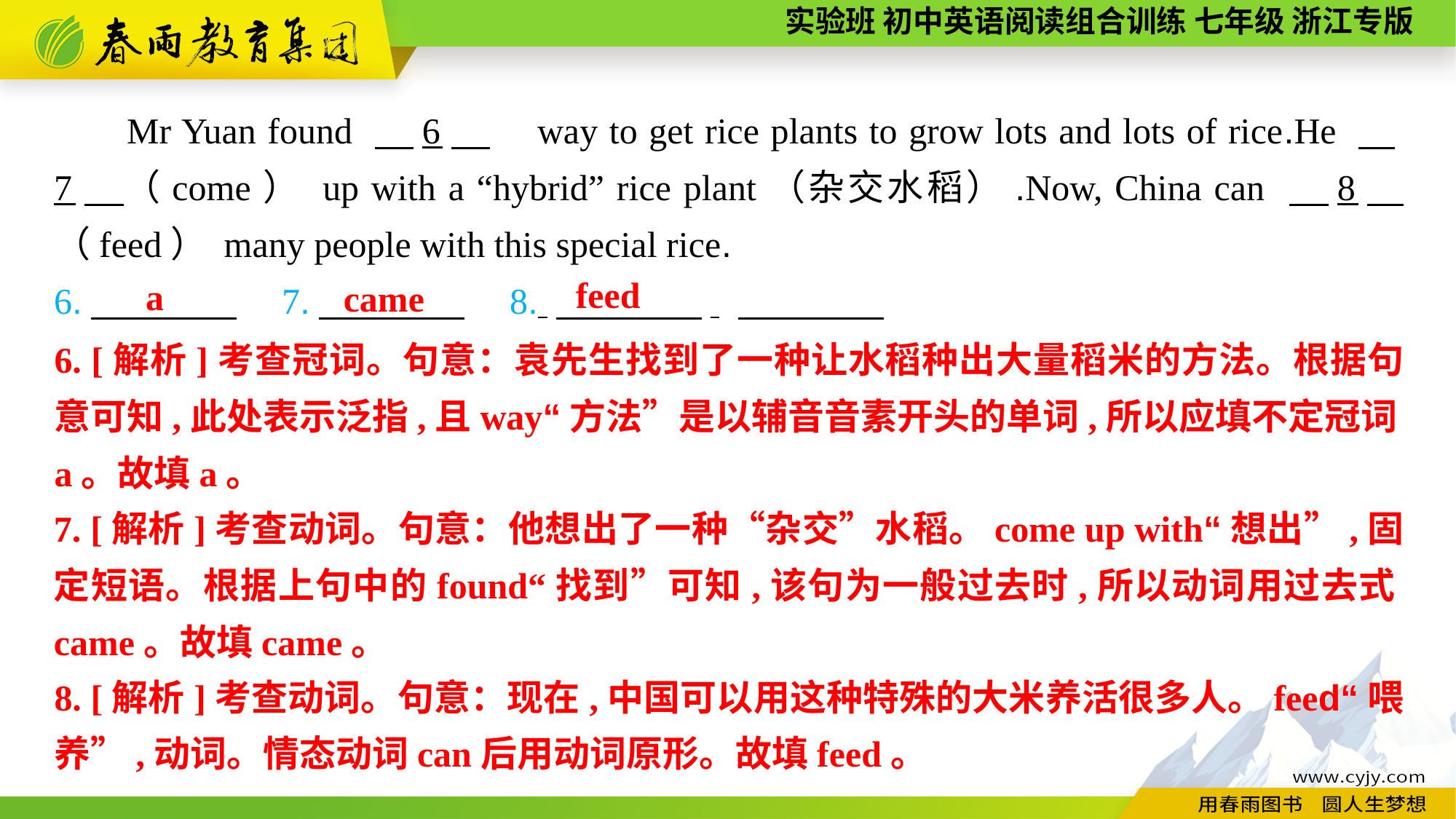

Mr Yuan found 　6　　way to get rice plants to grow lots and lots of rice.He 　7　（come） up with a “hybrid” rice plant（杂交水稻）.Now, China can 　8　（feed） many people with this special rice.
6.　　　　　7.　　　　　8. 　　　　.
a
came
feed
6. [解析]考查冠词。句意：袁先生找到了一种让水稻种出大量稻米的方法。根据句意可知,此处表示泛指,且way“方法”是以辅音音素开头的单词,所以应填不定冠词a。故填a。
7. [解析]考查动词。句意：他想出了一种“杂交”水稻。come up with“想出”,固定短语。根据上句中的found“找到”可知,该句为一般过去时,所以动词用过去式came。故填came。
8. [解析]考查动词。句意：现在,中国可以用这种特殊的大米养活很多人。feed“喂养”,动词。情态动词can后用动词原形。故填feed。